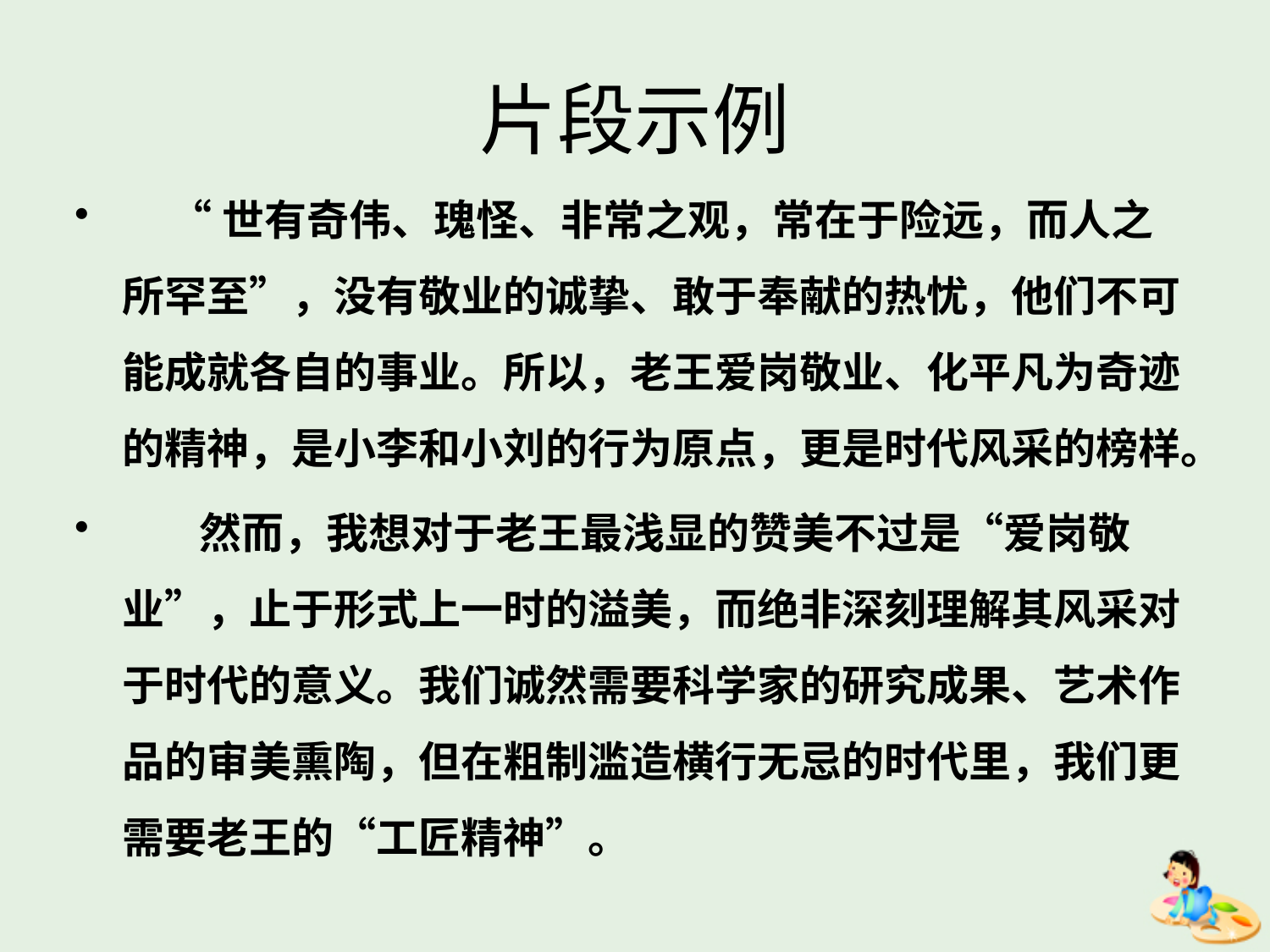

# 片段示例
     “世有奇伟、瑰怪、非常之观，常在于险远，而人之所罕至”，没有敬业的诚挚、敢于奉献的热忧，他们不可能成就各自的事业。所以，老王爱岗敬业、化平凡为奇迹的精神，是小李和小刘的行为原点，更是时代风采的榜样。
       然而，我想对于老王最浅显的赞美不过是“爱岗敬业”，止于形式上一时的溢美，而绝非深刻理解其风采对于时代的意义。我们诚然需要科学家的研究成果、艺术作品的审美熏陶，但在粗制滥造横行无忌的时代里，我们更需要老王的“工匠精神”。